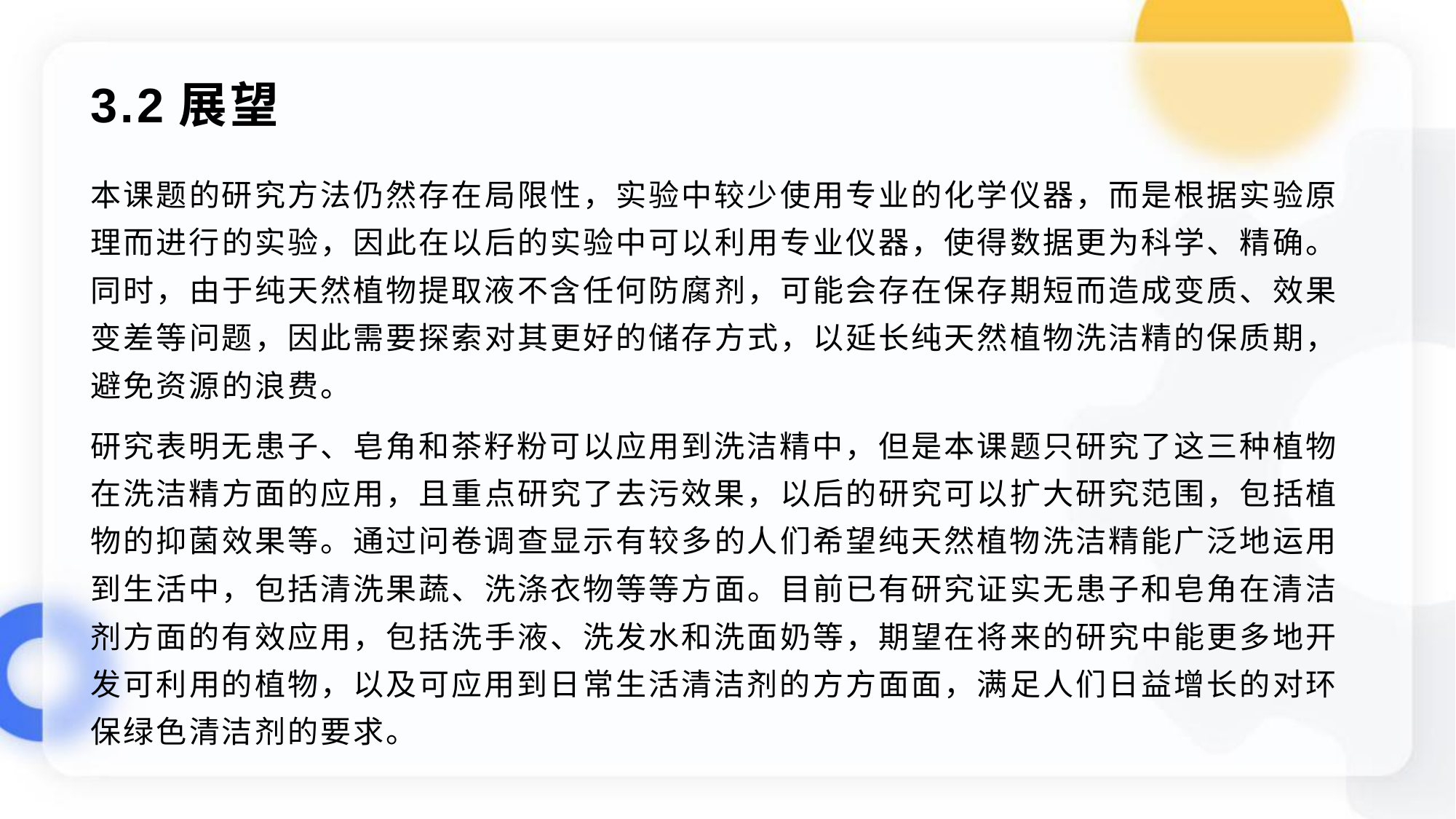

# 3.2展望
本课题的研究方法仍然存在局限性，实验中较少使用专业的化学仪器，而是根据实验原理而进行的实验，因此在以后的实验中可以利用专业仪器，使得数据更为科学、精确。同时，由于纯天然植物提取液不含任何防腐剂，可能会存在保存期短而造成变质、效果变差等问题，因此需要探索对其更好的储存方式，以延长纯天然植物洗洁精的保质期，避免资源的浪费。
研究表明无患子、皂角和茶籽粉可以应用到洗洁精中，但是本课题只研究了这三种植物在洗洁精方面的应用，且重点研究了去污效果，以后的研究可以扩大研究范围，包括植物的抑菌效果等。通过问卷调查显示有较多的人们希望纯天然植物洗洁精能广泛地运用到生活中，包括清洗果蔬、洗涤衣物等等方面。目前已有研究证实无患子和皂角在清洁剂方面的有效应用，包括洗手液、洗发水和洗面奶等，期望在将来的研究中能更多地开发可利用的植物，以及可应用到日常生活清洁剂的方方面面，满足人们日益增长的对环保绿色清洁剂的要求。